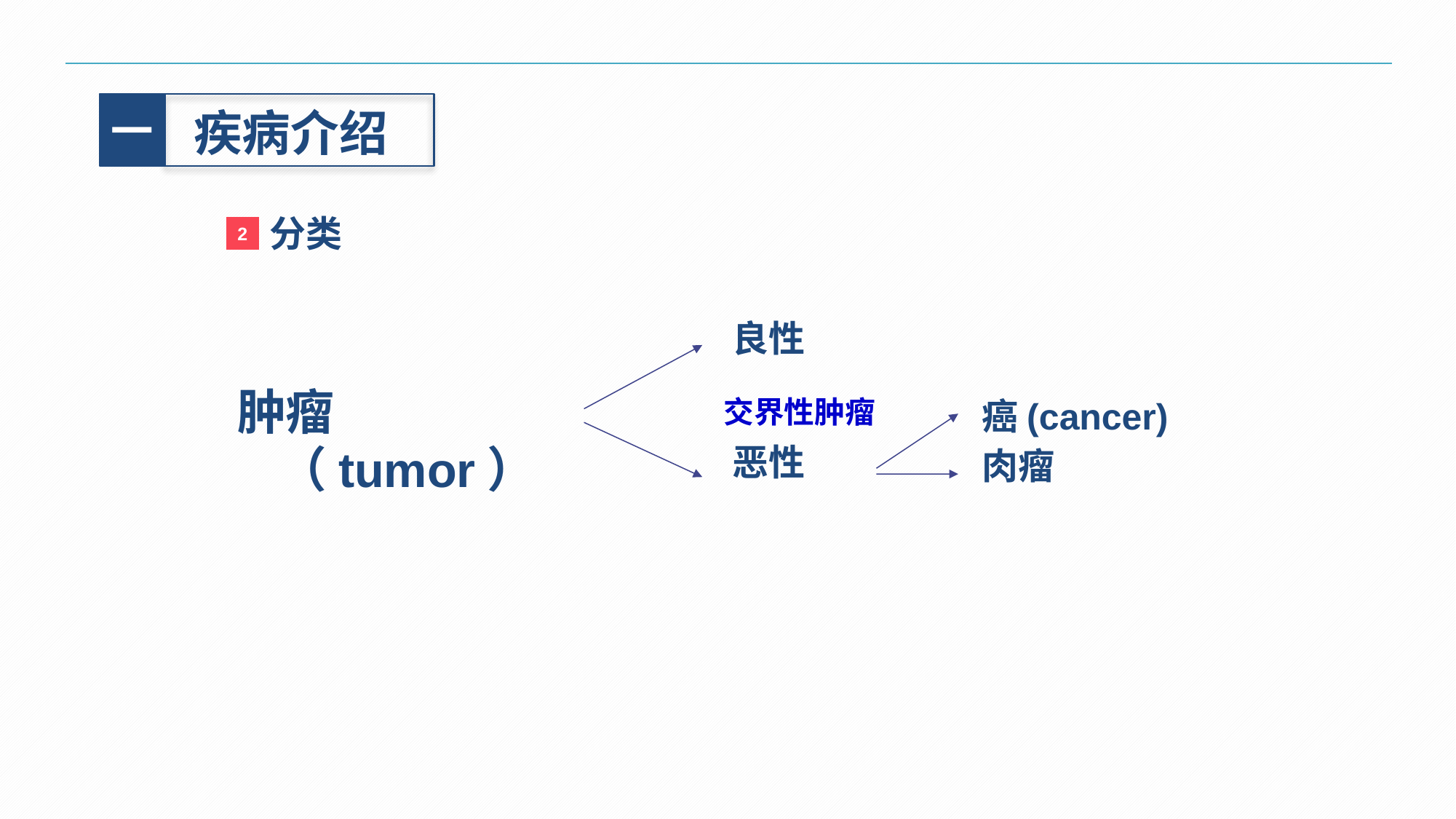

一

疾病介绍
分类
2
良性

恶性

肿瘤（tumor）
交界性肿瘤
癌(cancer)
肉瘤